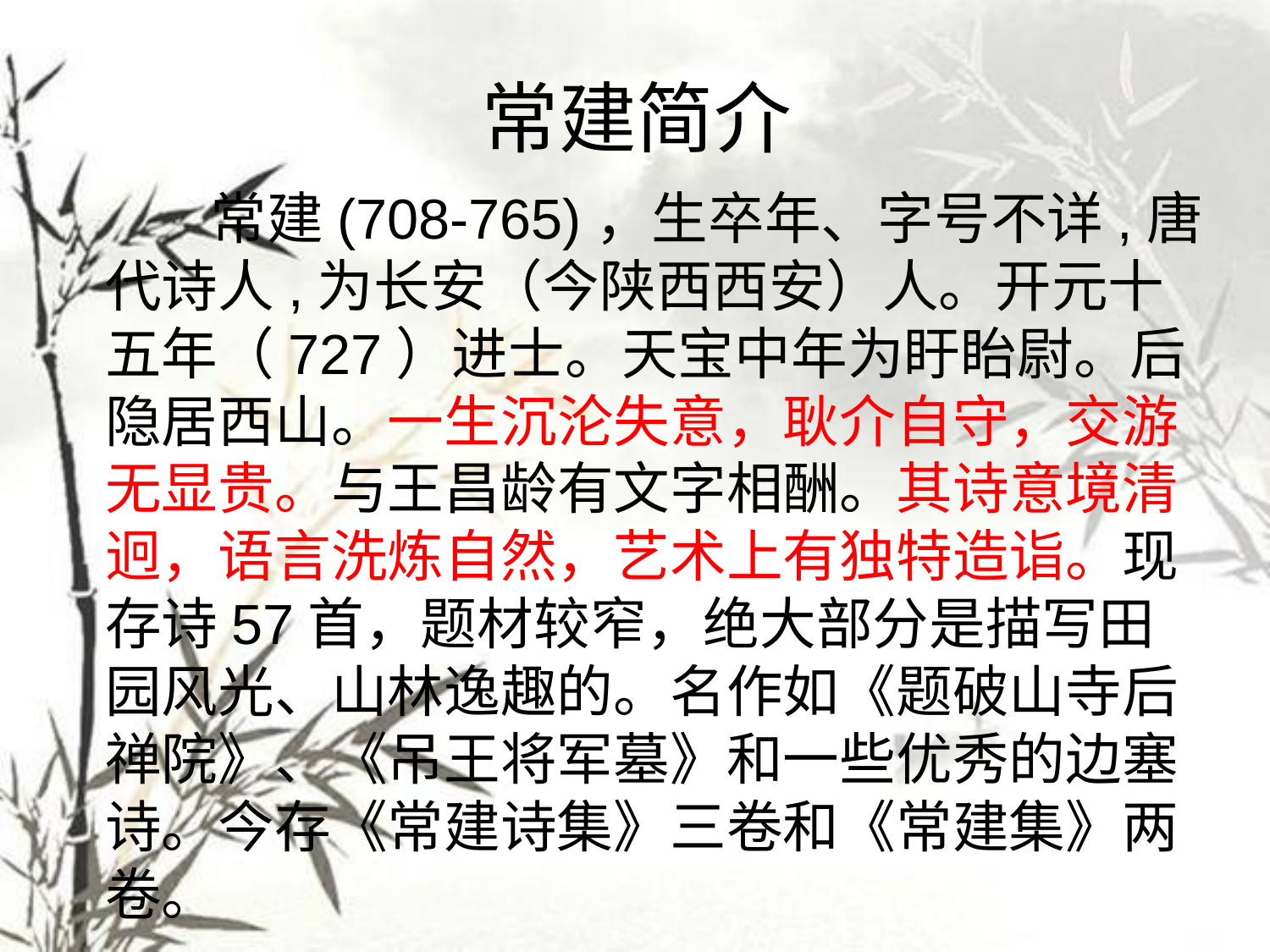

# 常建简介
           常建(708-765)，生卒年、字号不详,唐代诗人,为长安（今陕西西安）人。开元十五年（727）进士。天宝中年为盱眙尉。后隐居西山。一生沉沦失意，耿介自守，交游无显贵。与王昌龄有文字相酬。其诗意境清迥，语言洗炼自然，艺术上有独特造诣。现存诗57首，题材较窄，绝大部分是描写田园风光、山林逸趣的。名作如《题破山寺后禅院》、《吊王将军墓》和一些优秀的边塞诗。今存《常建诗集》三卷和《常建集》两卷。